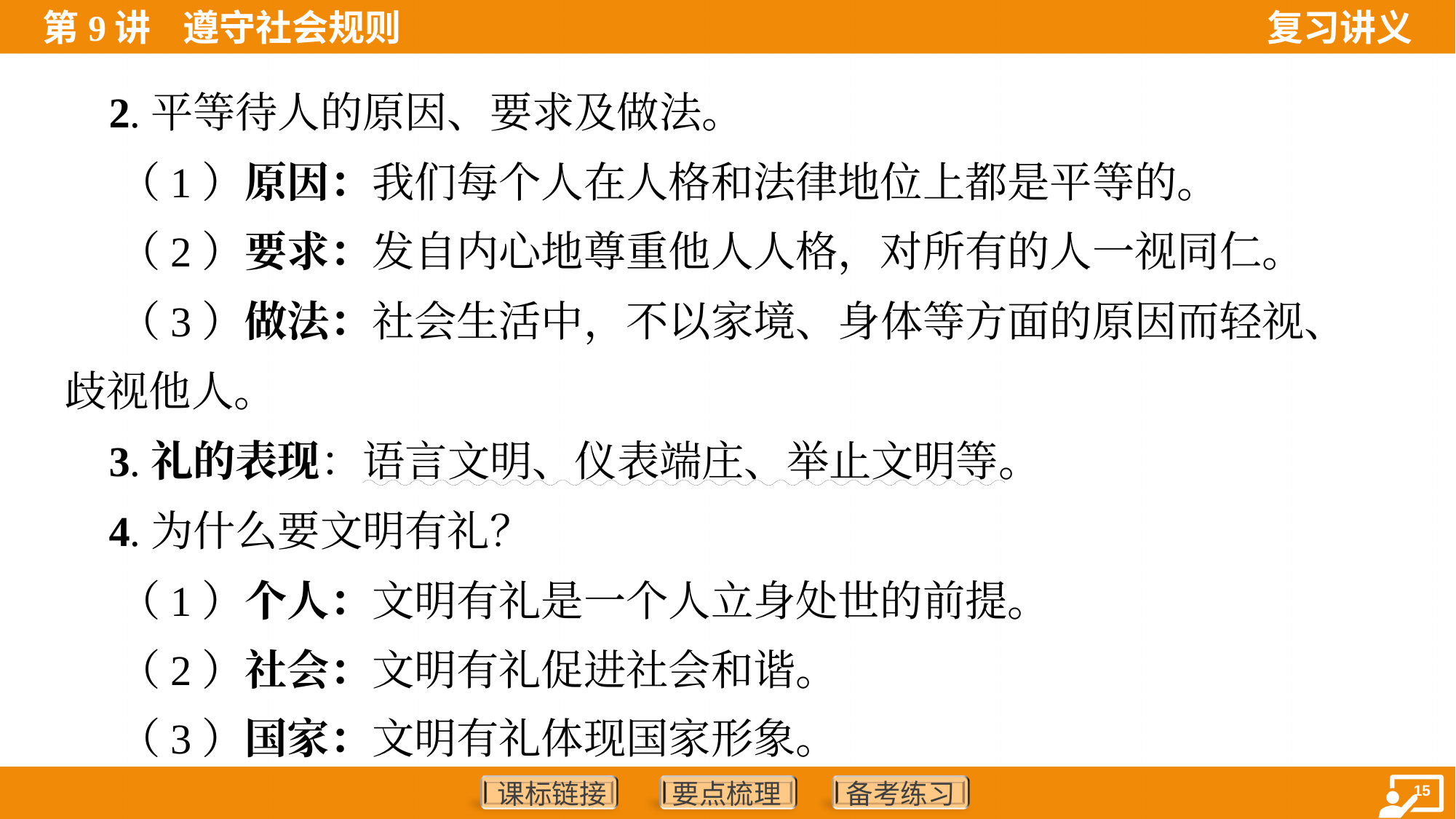

2.平等待人的原因、要求及做法。
    （1）原因：我们每个人在人格和法律地位上都是平等的。
    （2）要求：发自内心地尊重他人人格，对所有的人一视同仁。
    （3）做法：社会生活中，不以家境、身体等方面的原因而轻视、
歧视他人。
    3.礼的表现：语言文明、仪表端庄、举止文明等。
    4.为什么要文明有礼？
    （1）个人：文明有礼是一个人立身处世的前提。
    （2）社会：文明有礼促进社会和谐。
    （3）国家：文明有礼体现国家形象。